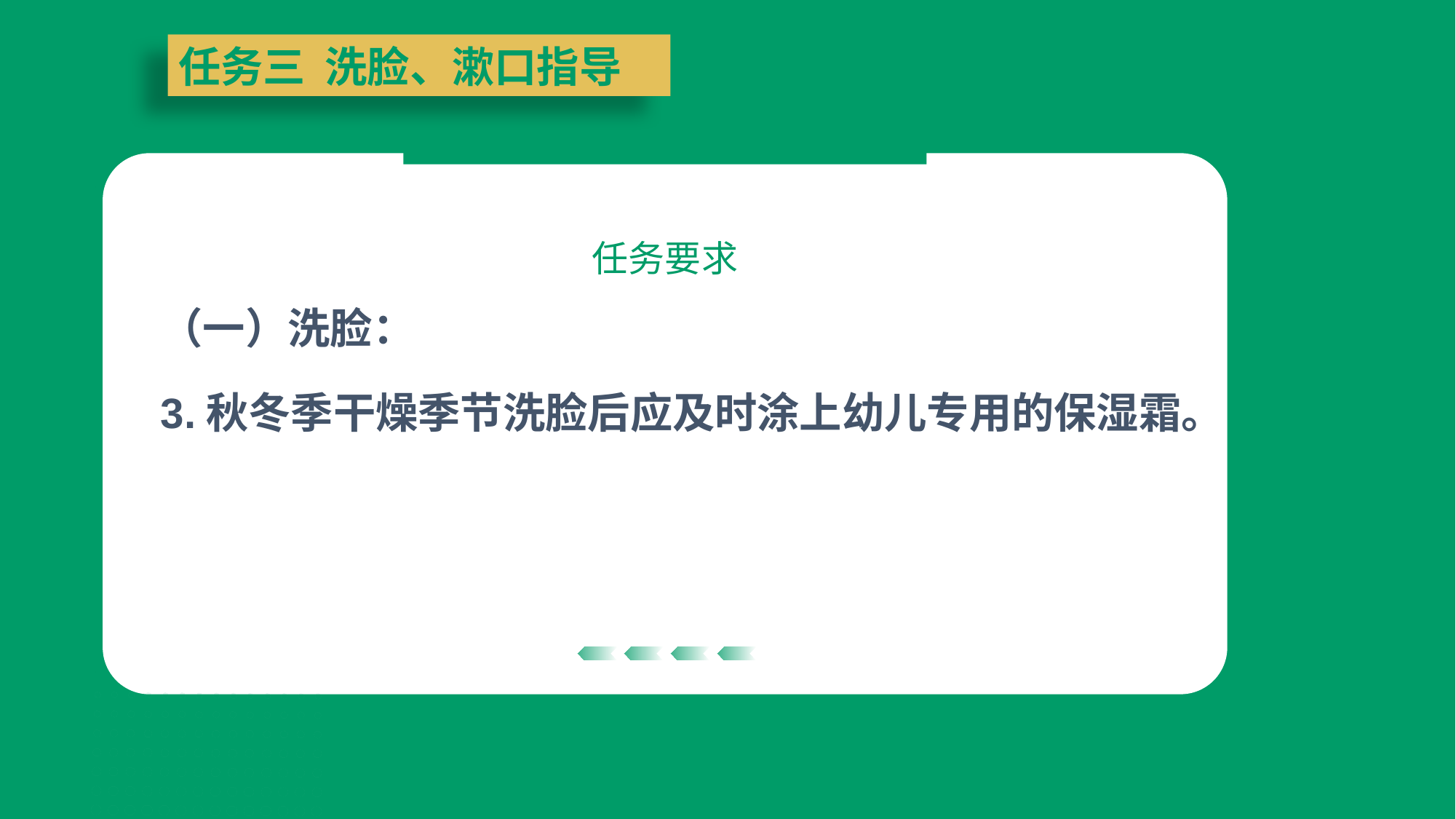

任务三  洗脸、漱口指导

任务要求
（一）洗脸：
3.秋冬季干燥季节洗脸后应及时涂上幼儿专用的保湿霜。